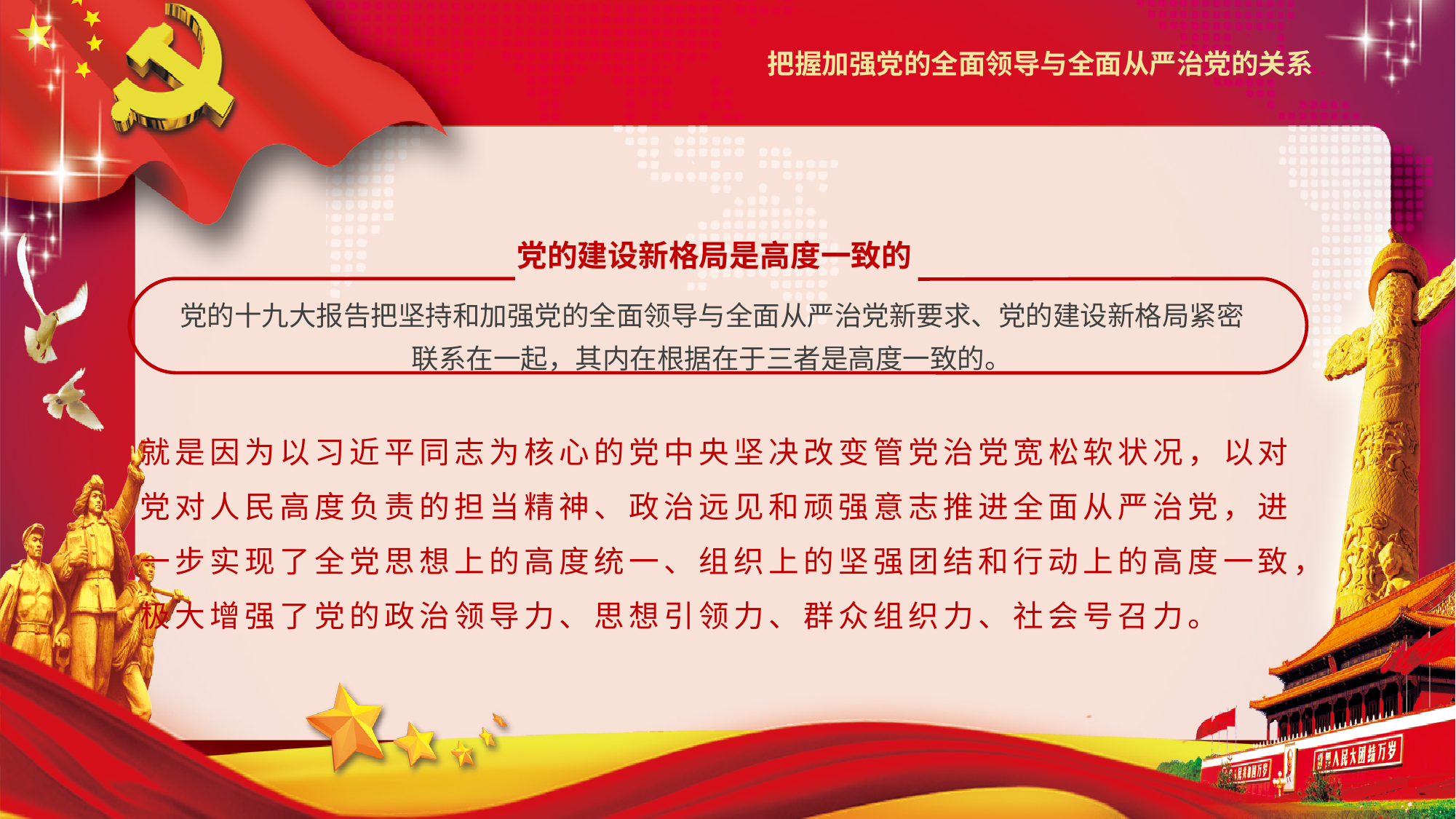

把握加强党的全面领导与全面从严治党的关系
党的建设新格局是高度一致的

党的十九大报告把坚持和加强党的全面领导与全面从严治党新要求、党的建设新格局紧密联系在一起，其内在根据在于三者是高度一致的。
就是因为以习近平同志为核心的党中央坚决改变管党治党宽松软状况，以对党对人民高度负责的担当精神、政治远见和顽强意志推进全面从严治党，进一步实现了全党思想上的高度统一、组织上的坚强团结和行动上的高度一致，极大增强了党的政治领导力、思想引领力、群众组织力、社会号召力。